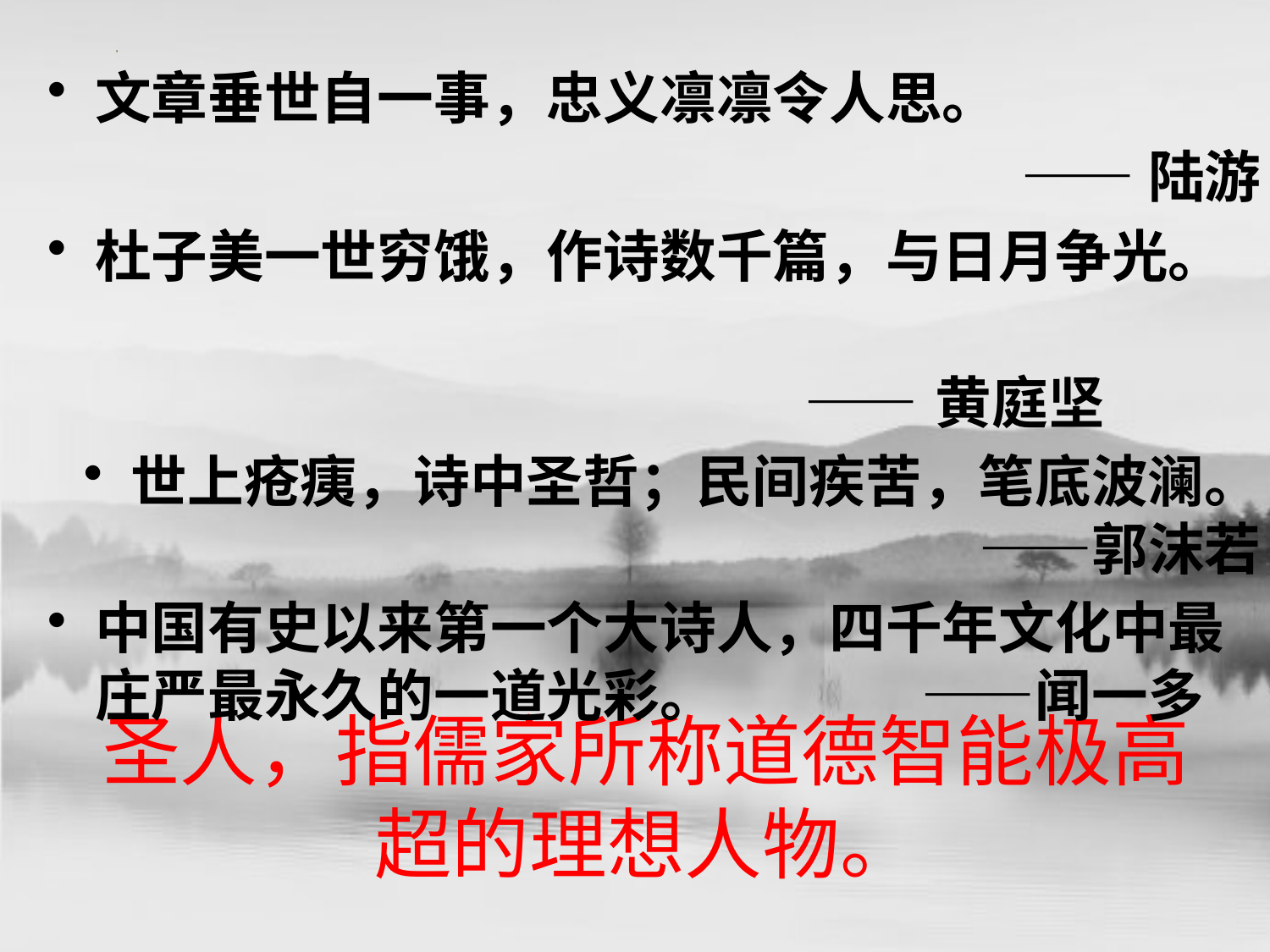

文章垂世自一事，忠义凛凛令人思。
——陆游
杜子美一世穷饿，作诗数千篇，与日月争光。
                                                           ——黄庭坚
世上疮痍，诗中圣哲；民间疾苦，笔底波澜。——郭沫若
中国有史以来第一个大诗人，四千年文化中最庄严最永久的一道光彩。                ——闻一多
# 圣人，指儒家所称道德智能极高超的理想人物。